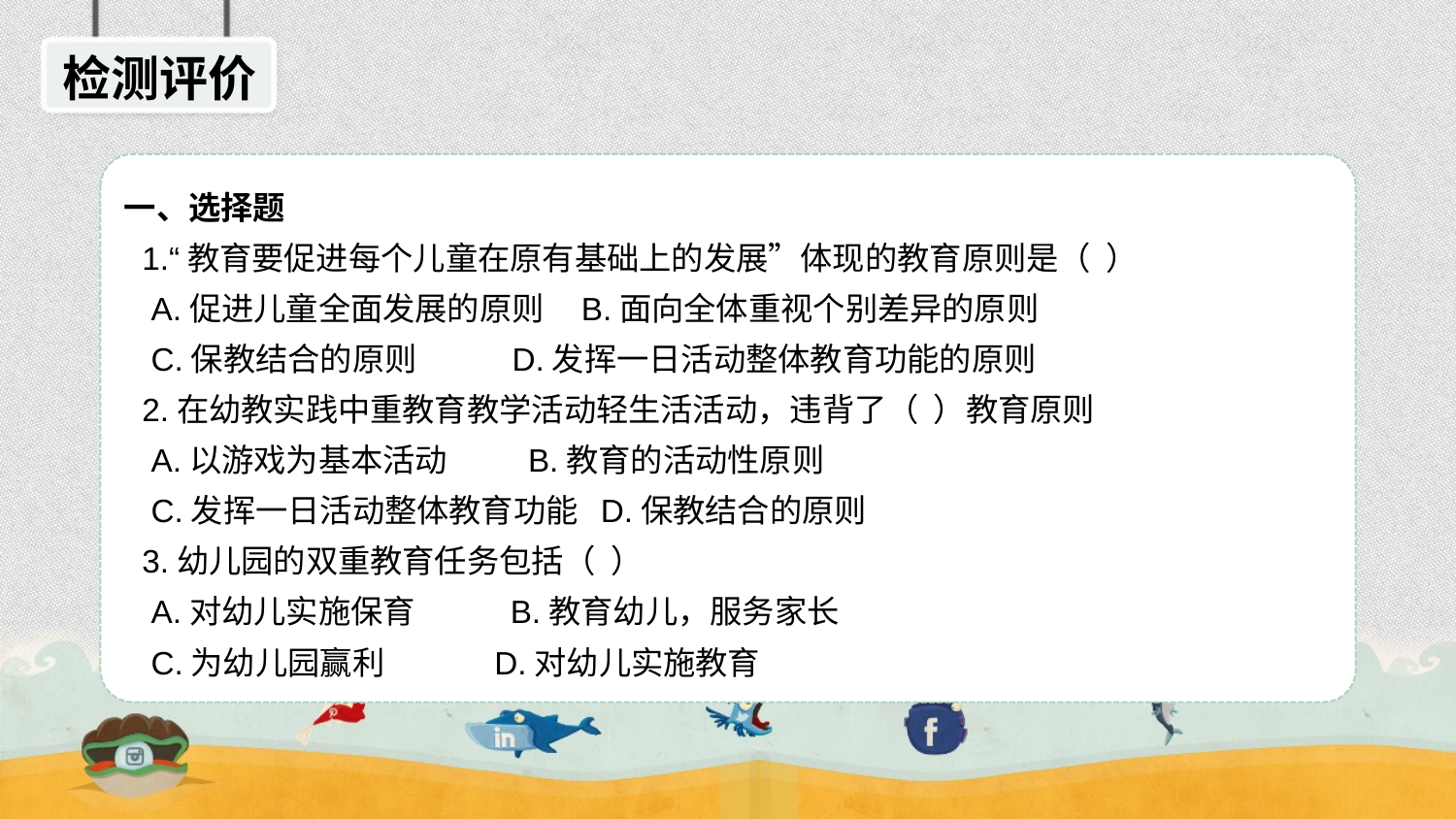

检测评价

一、选择题
  1.“教育要促进每个儿童在原有基础上的发展”体现的教育原则是（  ）
   A.促进儿童全面发展的原则    B.面向全体重视个别差异的原则
   C.保教结合的原则            D.发挥一日活动整体教育功能的原则
  2.在幼教实践中重教育教学活动轻生活活动，违背了（  ）教育原则
   A.以游戏为基本活动          B.教育的活动性原则
   C.发挥一日活动整体教育功能  D.保教结合的原则
  3.幼儿园的双重教育任务包括（  ）
   A.对幼儿实施保育            B.教育幼儿，服务家长
   C.为幼儿园赢利              D.对幼儿实施教育